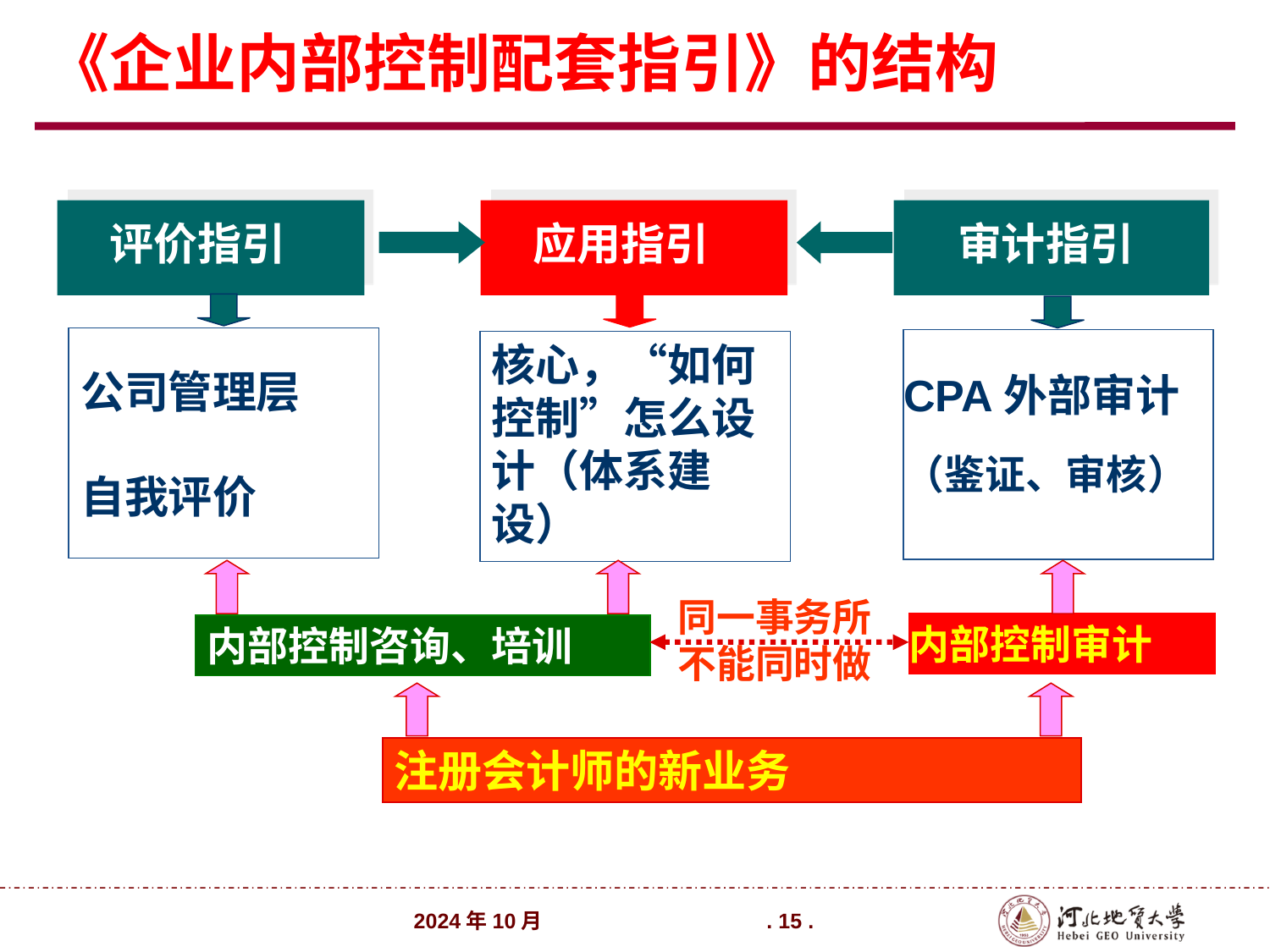

《企业内部控制配套指引》的结构

评价指引
应用指引
审计指引

公司管理层

自我评价
CPA外部审计（鉴证、审核）
核心，“如何控制”怎么设计（体系建设）

同一事务所不能同时做
内部控制审计
内部控制咨询、培训

注册会计师的新业务
2024年10月                                             . 15 .